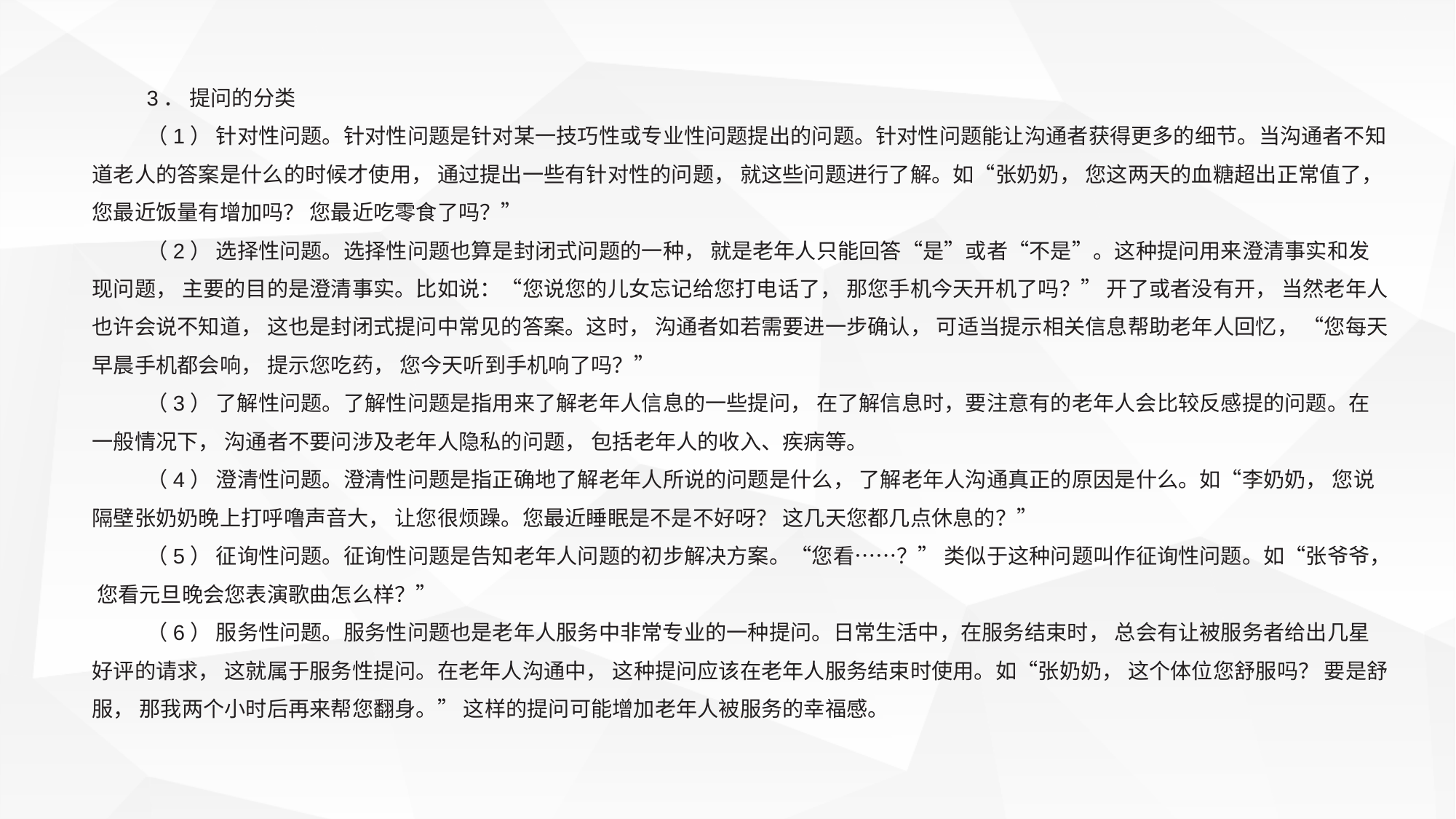

3． 提问的分类
（1） 针对性问题。针对性问题是针对某一技巧性或专业性问题提出的问题。针对性问题能让沟通者获得更多的细节。当沟通者不知道老人的答案是什么的时候才使用， 通过提出一些有针对性的问题， 就这些问题进行了解。如“张奶奶， 您这两天的血糖超出正常值了， 您最近饭量有增加吗？ 您最近吃零食了吗？”
（2） 选择性问题。选择性问题也算是封闭式问题的一种， 就是老年人只能回答“是”或者“不是”。这种提问用来澄清事实和发现问题， 主要的目的是澄清事实。比如说：“您说您的儿女忘记给您打电话了， 那您手机今天开机了吗？” 开了或者没有开， 当然老年人也许会说不知道， 这也是封闭式提问中常见的答案。这时， 沟通者如若需要进一步确认， 可适当提示相关信息帮助老年人回忆， “您每天早晨手机都会响， 提示您吃药， 您今天听到手机响了吗？”
（3） 了解性问题。了解性问题是指用来了解老年人信息的一些提问， 在了解信息时，要注意有的老年人会比较反感提的问题。在一般情况下， 沟通者不要问涉及老年人隐私的问题， 包括老年人的收入、疾病等。
（4） 澄清性问题。澄清性问题是指正确地了解老年人所说的问题是什么， 了解老年人沟通真正的原因是什么。如“李奶奶， 您说隔壁张奶奶晚上打呼噜声音大， 让您很烦躁。您最近睡眠是不是不好呀？ 这几天您都几点休息的？”
（5） 征询性问题。征询性问题是告知老年人问题的初步解决方案。“您看……？” 类似于这种问题叫作征询性问题。如“张爷爷， 您看元旦晚会您表演歌曲怎么样？”
（6） 服务性问题。服务性问题也是老年人服务中非常专业的一种提问。日常生活中，在服务结束时， 总会有让被服务者给出几星好评的请求， 这就属于服务性提问。在老年人沟通中， 这种提问应该在老年人服务结束时使用。如“张奶奶， 这个体位您舒服吗？ 要是舒服， 那我两个小时后再来帮您翻身。” 这样的提问可能增加老年人被服务的幸福感。